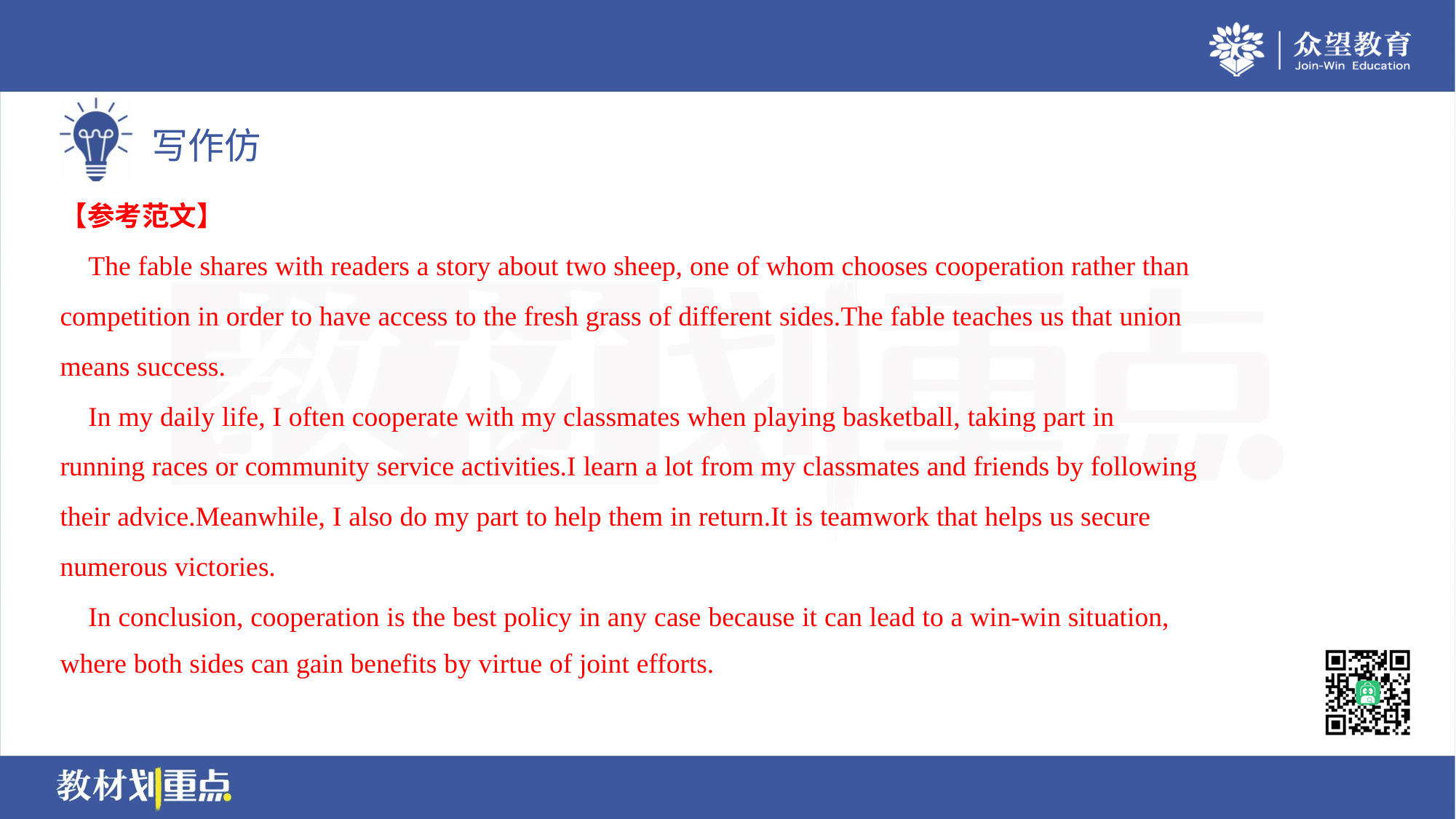

【参考范文】
    The fable shares with readers a story about two sheep, one of whom chooses cooperation rather than
competition in order to have access to the fresh grass of different sides.The fable teaches us that union
means success.
    In my daily life, I often cooperate with my classmates when playing basketball, taking part in
running races or community service activities.I learn a lot from my classmates and friends by following
their advice.Meanwhile, I also do my part to help them in return.It is teamwork that helps us secure
numerous victories.
    In conclusion, cooperation is the best policy in any case because it can lead to a win-win situation,
where both sides can gain benefits by virtue of joint efforts.